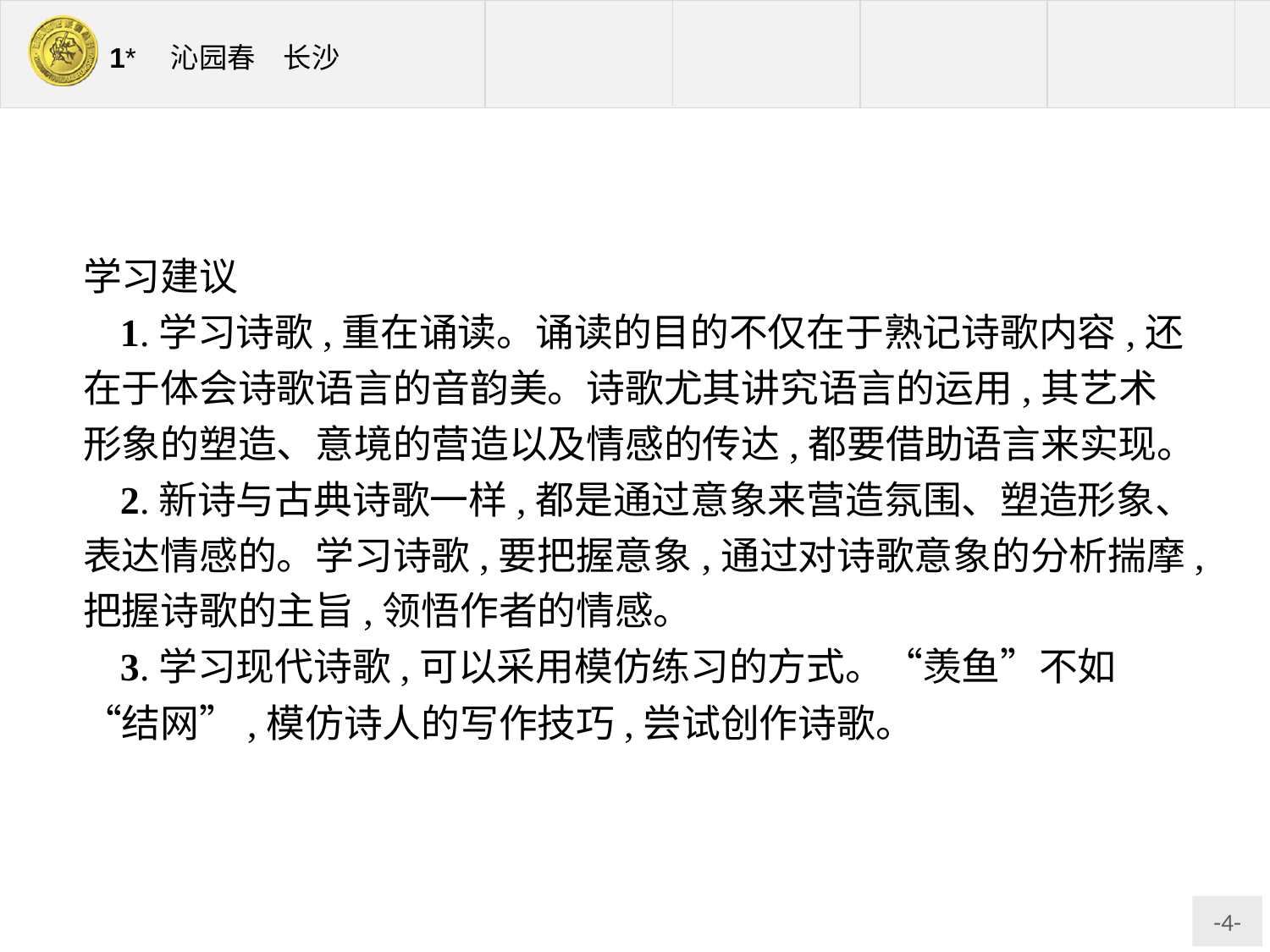

学习建议
1.学习诗歌,重在诵读。诵读的目的不仅在于熟记诗歌内容,还在于体会诗歌语言的音韵美。诗歌尤其讲究语言的运用,其艺术形象的塑造、意境的营造以及情感的传达,都要借助语言来实现。
2.新诗与古典诗歌一样,都是通过意象来营造氛围、塑造形象、表达情感的。学习诗歌,要把握意象,通过对诗歌意象的分析揣摩,把握诗歌的主旨,领悟作者的情感。
3.学习现代诗歌,可以采用模仿练习的方式。“羡鱼”不如“结网”,模仿诗人的写作技巧,尝试创作诗歌。